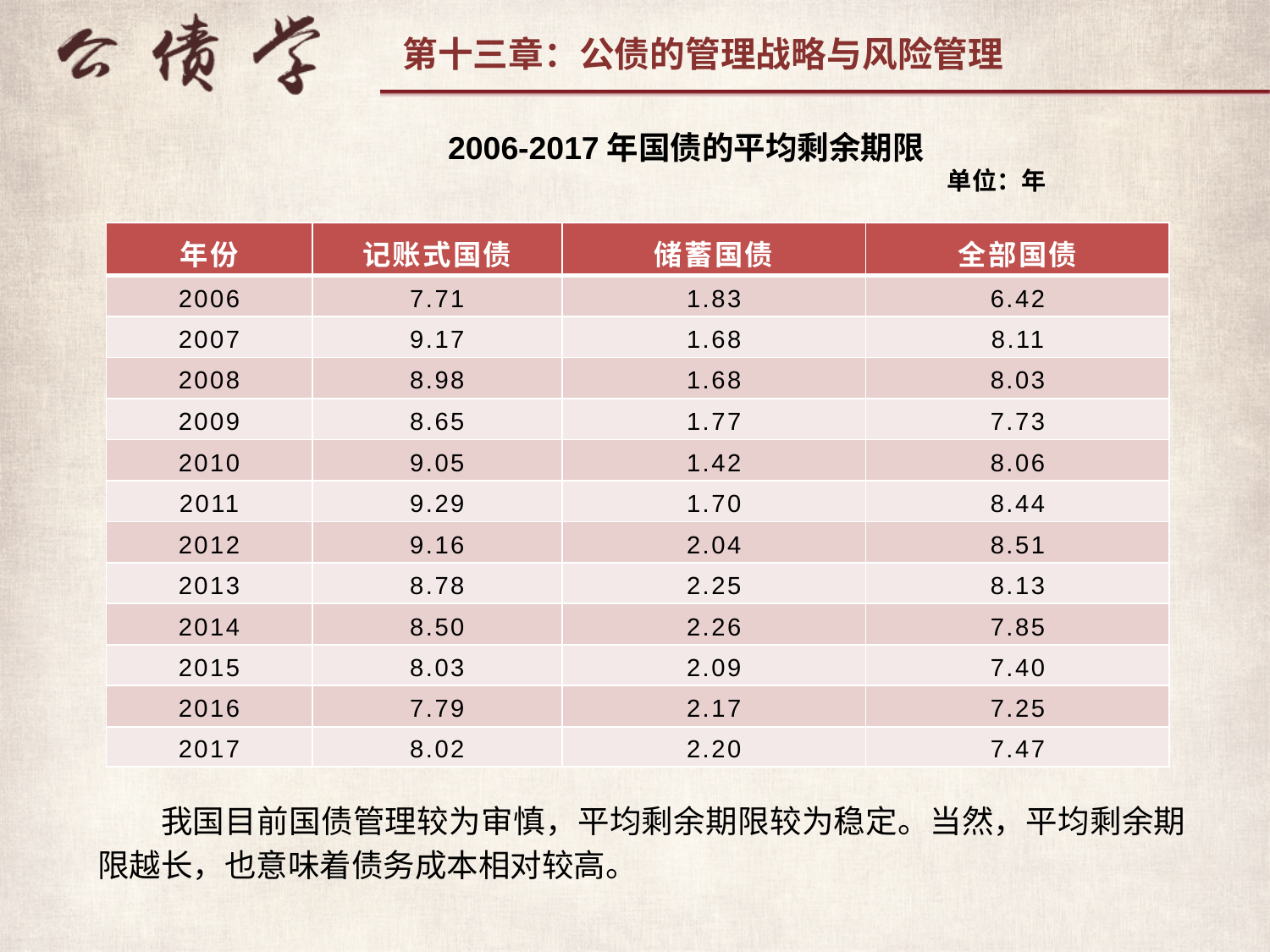

2006-2017年国债的平均剩余期限
单位：年
| 年份 | 记账式国债 | 储蓄国债 | 全部国债 |
| --- | --- | --- | --- |
| 2006 | 7.71 | 1.83 | 6.42 |
| 2007 | 9.17 | 1.68 | 8.11 |
| 2008 | 8.98 | 1.68 | 8.03 |
| 2009 | 8.65 | 1.77 | 7.73 |
| 2010 | 9.05 | 1.42 | 8.06 |
| 2011 | 9.29 | 1.70 | 8.44 |
| 2012 | 9.16 | 2.04 | 8.51 |
| 2013 | 8.78 | 2.25 | 8.13 |
| 2014 | 8.50 | 2.26 | 7.85 |
| 2015 | 8.03 | 2.09 | 7.40 |
| 2016 | 7.79 | 2.17 | 7.25 |
| 2017 | 8.02 | 2.20 | 7.47 |
我国目前国债管理较为审慎，平均剩余期限较为稳定。当然，平均剩余期限越长，也意味着债务成本相对较高。
13